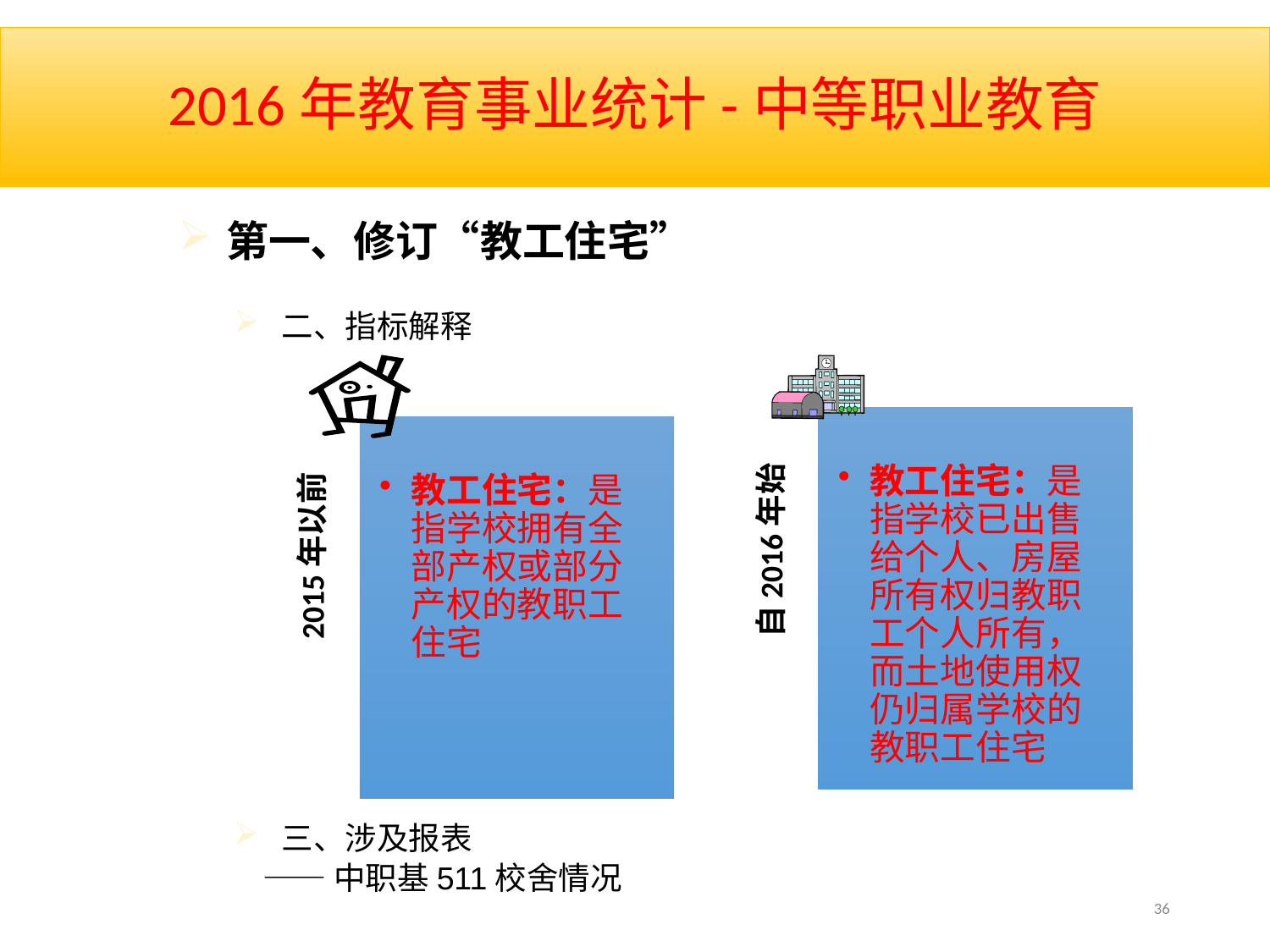

# 2016年教育事业统计-中等职业教育
第一、修订“教工住宅”

二、指标解释

三、涉及报表
    ——中职基511校舍情况
2015年以前
教工住宅：是指学校拥有全部产权或部分产权的教职工住宅
自2016年始
教工住宅：是指学校已出售给个人、房屋所有权归教职工个人所有，而土地使用权仍归属学校的教职工住宅
36